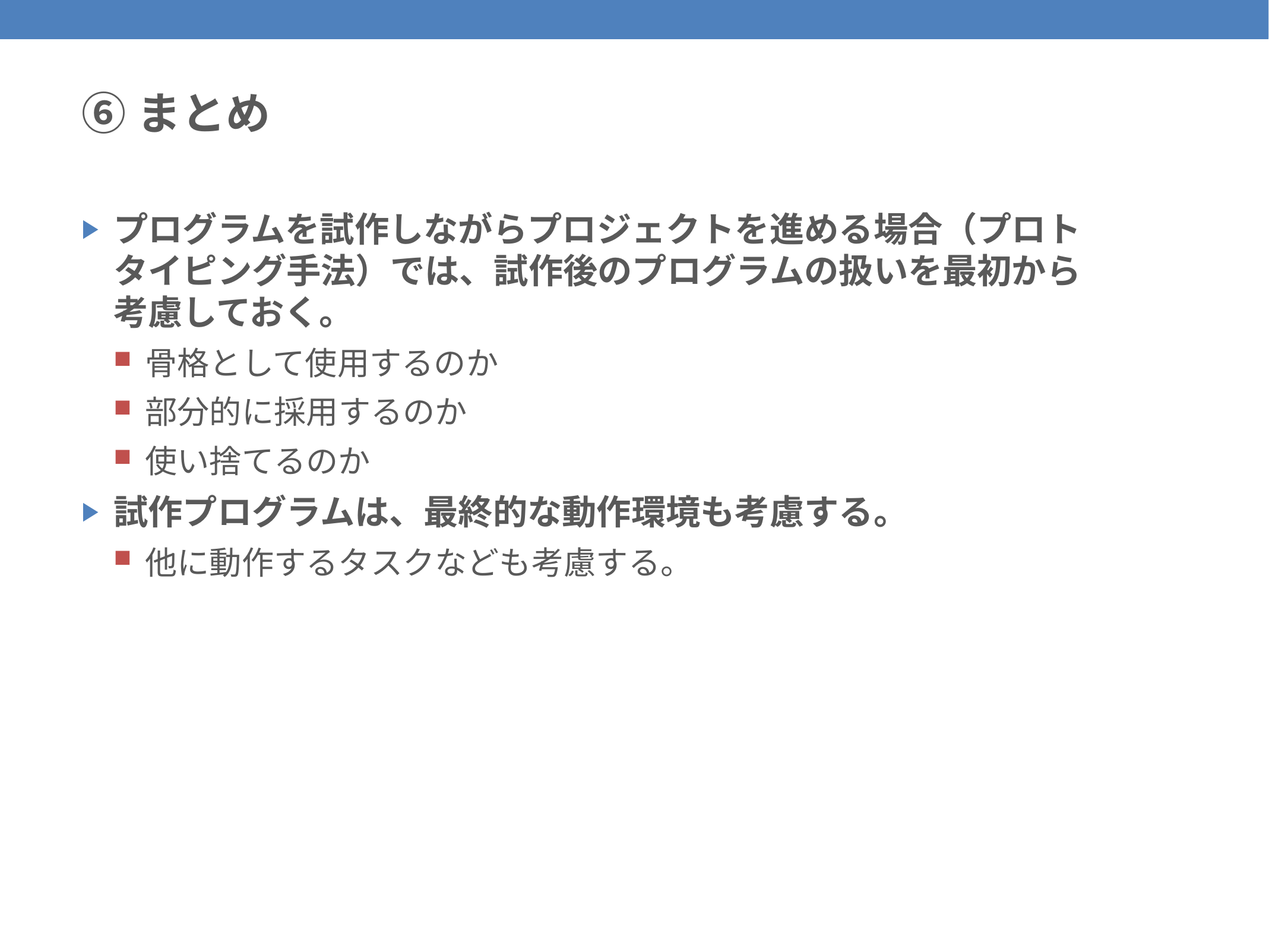

# ⑥まとめ
プログラムを試作しながらプロジェクトを進める場合（プロトタイピング手法）では、試作後のプログラムの扱いを最初から考慮しておく。
骨格として使用するのか
部分的に採用するのか
使い捨てるのか
試作プログラムは、最終的な動作環境も考慮する。
他に動作するタスクなども考慮する。